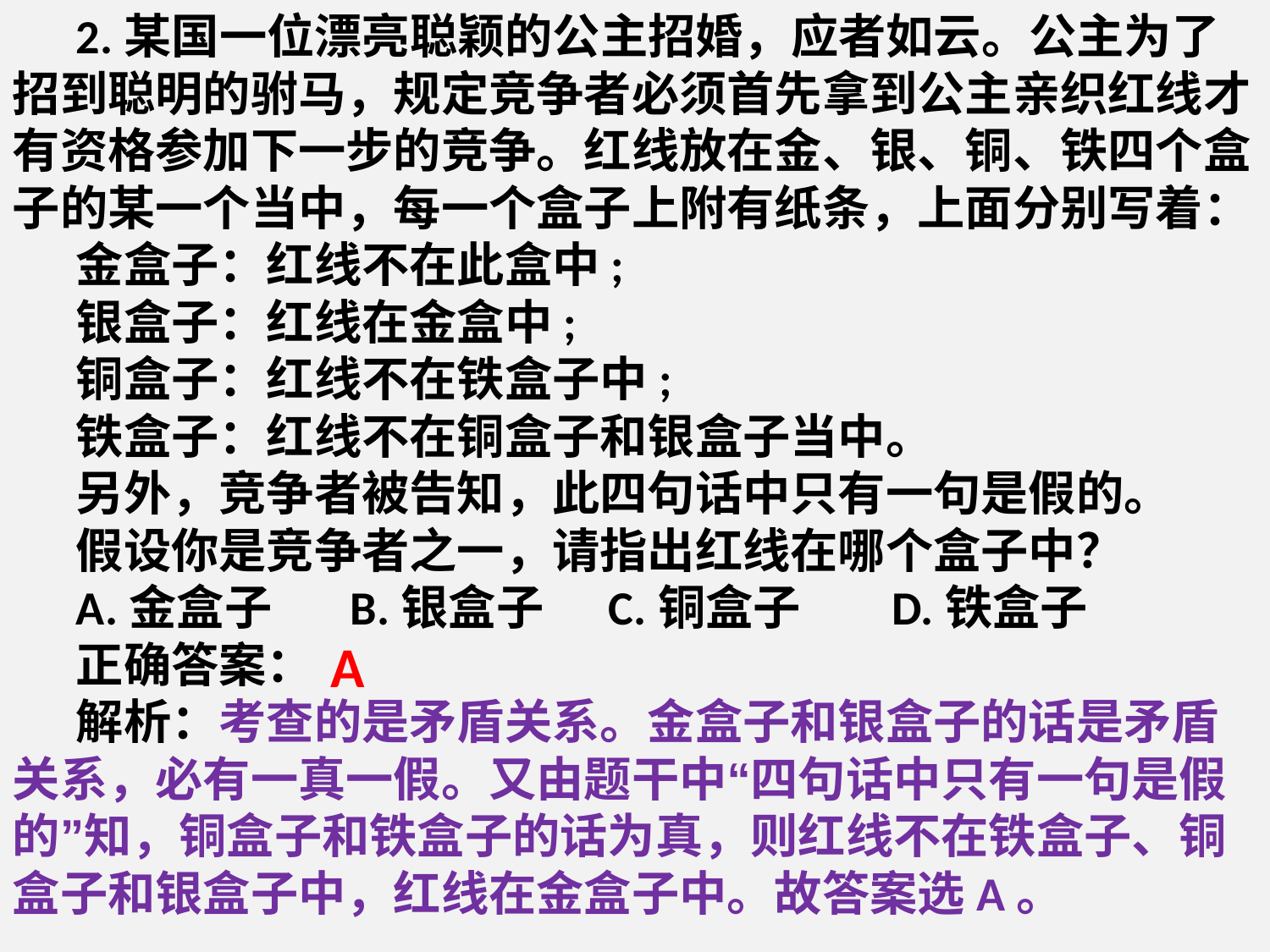

2.某国一位漂亮聪颖的公主招婚，应者如云。公主为了招到聪明的驸马，规定竞争者必须首先拿到公主亲织红线才有资格参加下一步的竞争。红线放在金、银、铜、铁四个盒子的某一个当中，每一个盒子上附有纸条，上面分别写着：
金盒子：红线不在此盒中;
银盒子：红线在金盒中;
铜盒子：红线不在铁盒子中;
铁盒子：红线不在铜盒子和银盒子当中。
另外，竞争者被告知，此四句话中只有一句是假的。
假设你是竞争者之一，请指出红线在哪个盒子中？
A.金盒子     B.银盒子    C.铜盒子      D.铁盒子
正确答案：
解析：考查的是矛盾关系。金盒子和银盒子的话是矛盾关系，必有一真一假。又由题干中“四句话中只有一句是假的”知，铜盒子和铁盒子的话为真，则红线不在铁盒子、铜盒子和银盒子中，红线在金盒子中。故答案选A。
A